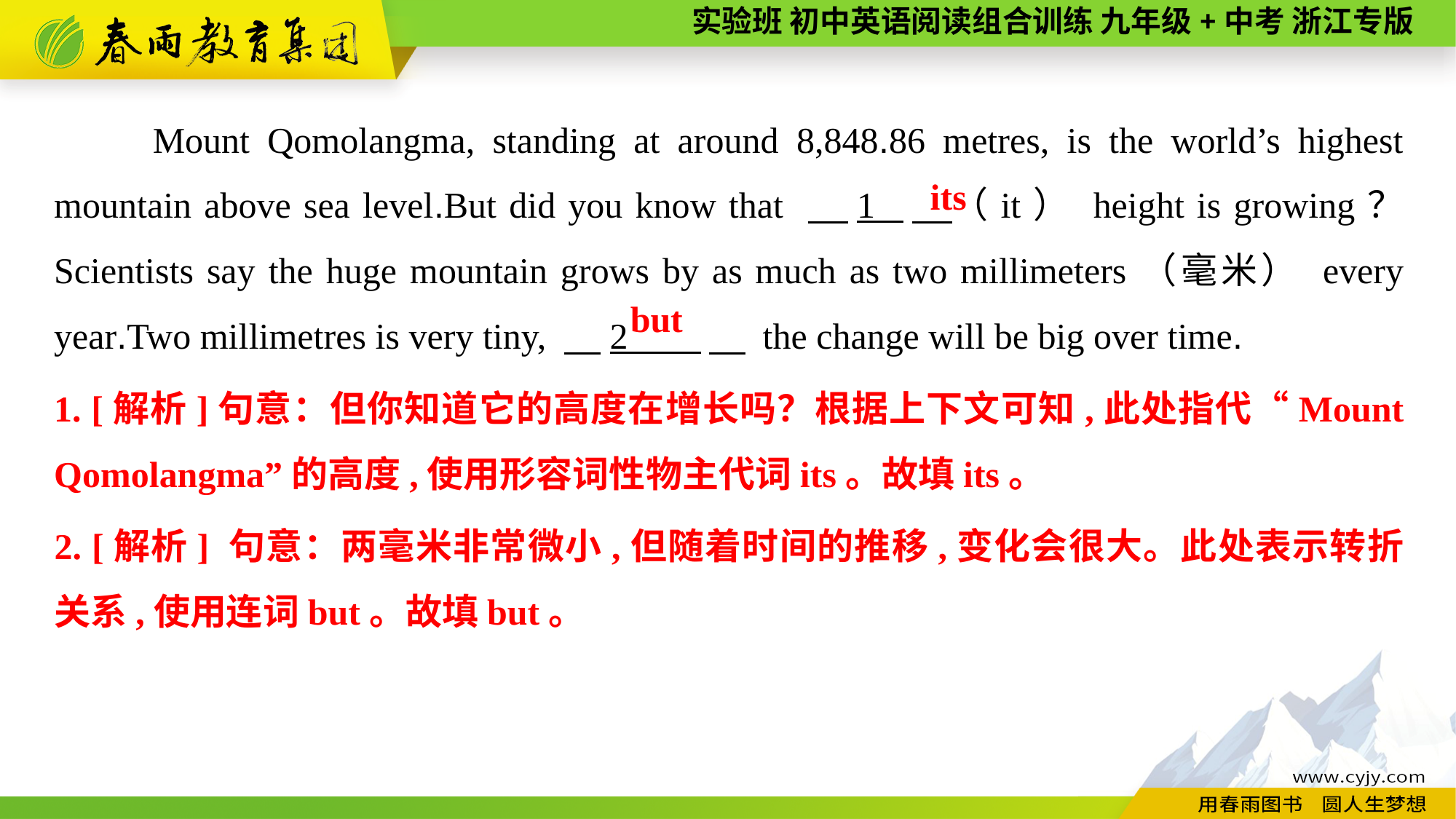

Mount Qomolangma, standing at around 8,848.86 metres, is the world’s highest mountain above sea level.But did you know that 　1  　（it） height is growing？ Scientists say the huge mountain grows by as much as two millimeters（毫米） every year.Two millimetres is very tiny, 　2        　 the change will be big over time.
its
but
1. [解析]句意：但你知道它的高度在增长吗？根据上下文可知,此处指代“Mount Qomolangma”的高度,使用形容词性物主代词its。故填its。
2. [解析] 句意：两毫米非常微小,但随着时间的推移,变化会很大。此处表示转折关系,使用连词but。故填but。